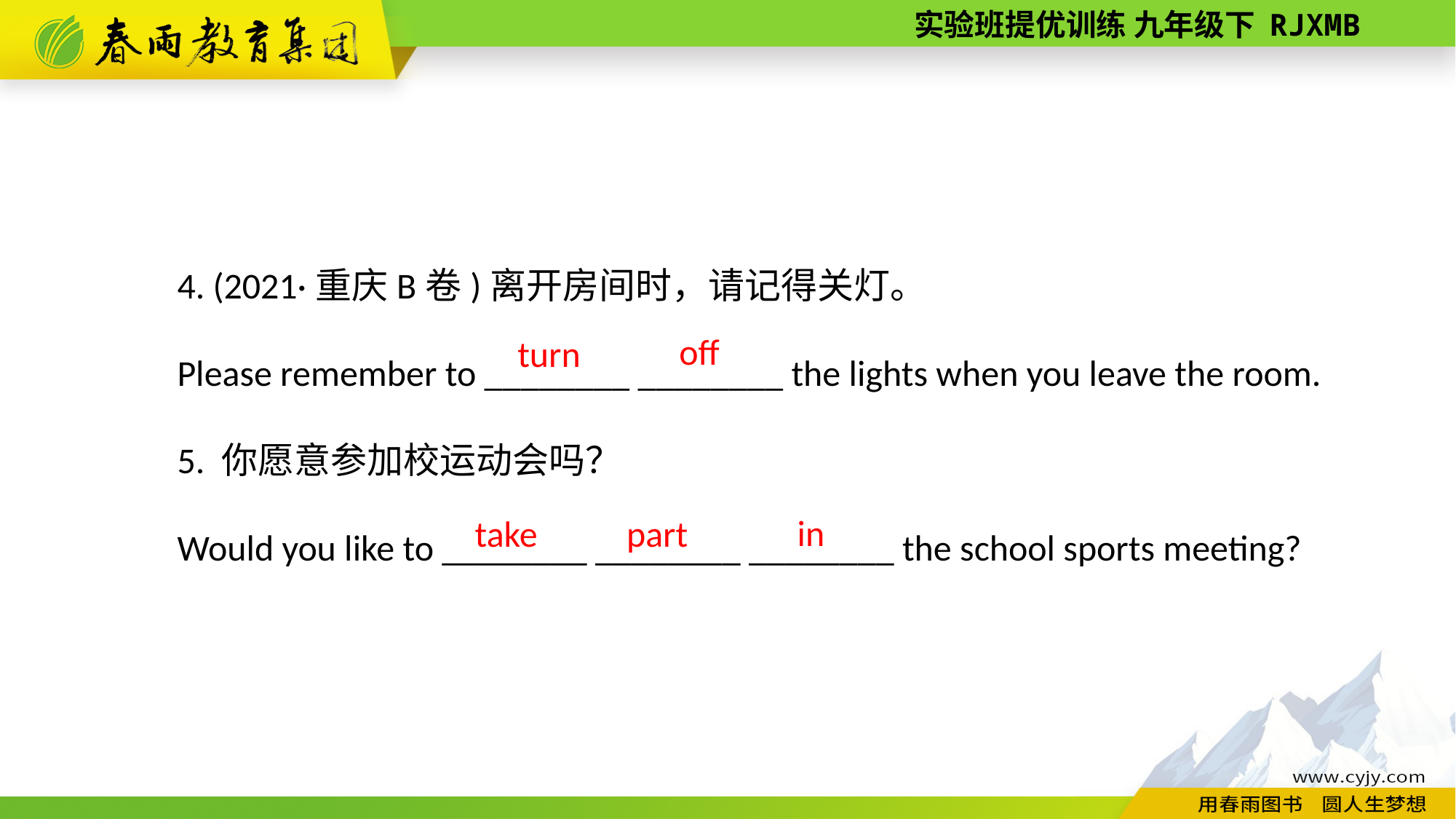

4. (2021·重庆B卷)离开房间时，请记得关灯。
Please remember to ________ ________ the lights when you leave the room.
5. 你愿意参加校运动会吗？
Would you like to ________ ________ ________ the school sports meeting?
off
turn
in
part
take